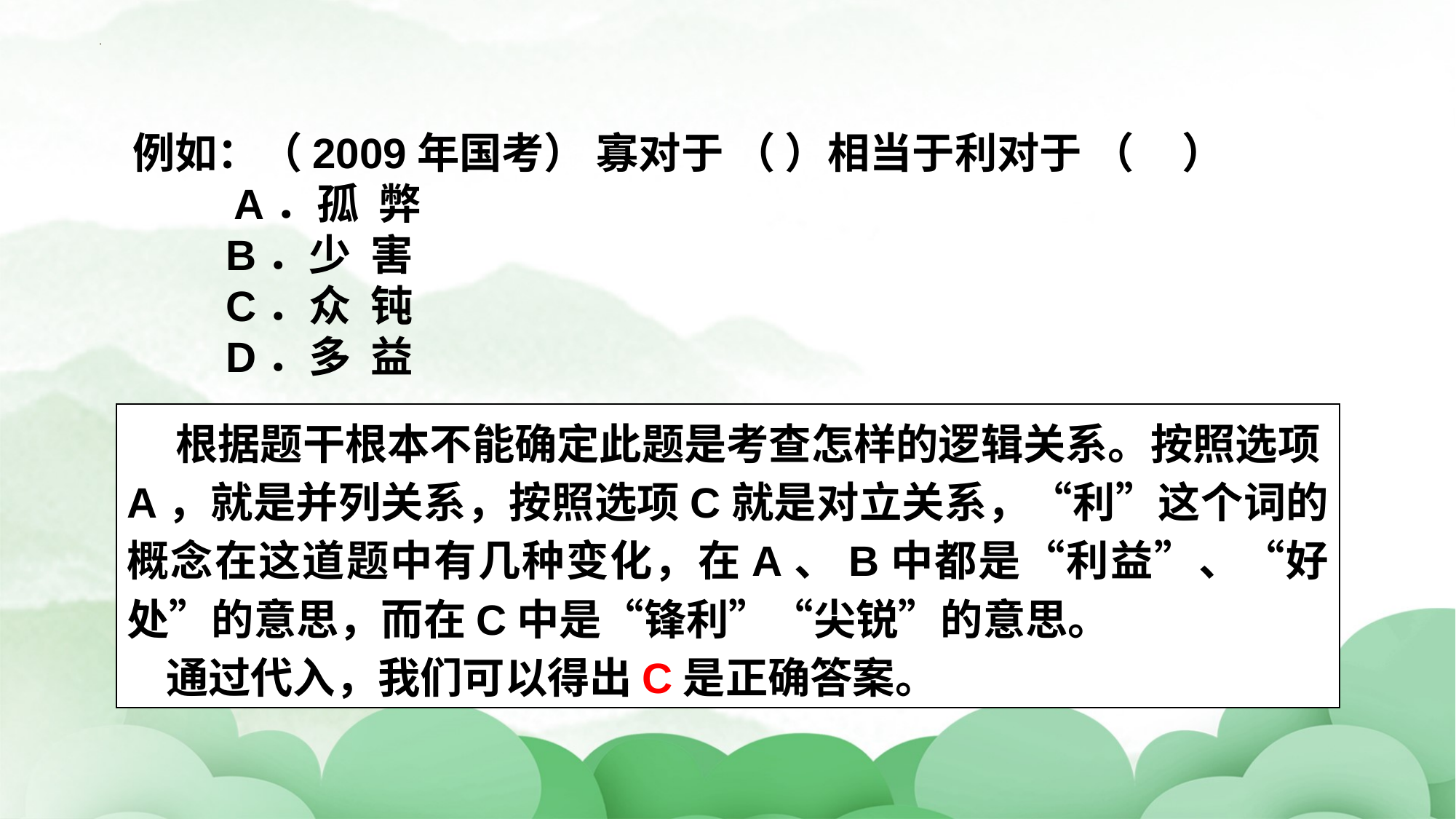

例如：（2009年国考） 寡对于 （ ）相当于利对于 （     ）
 　   A．孤  弊
B．少  害
C．众  钝
D．多  益
    根据题干根本不能确定此题是考查怎样的逻辑关系。按照选项A，就是并列关系，按照选项C就是对立关系，“利”这个词的概念在这道题中有几种变化，在A、B中都是“利益”、“好处”的意思，而在C中是“锋利”“尖锐”的意思。
   通过代入，我们可以得出C是正确答案。